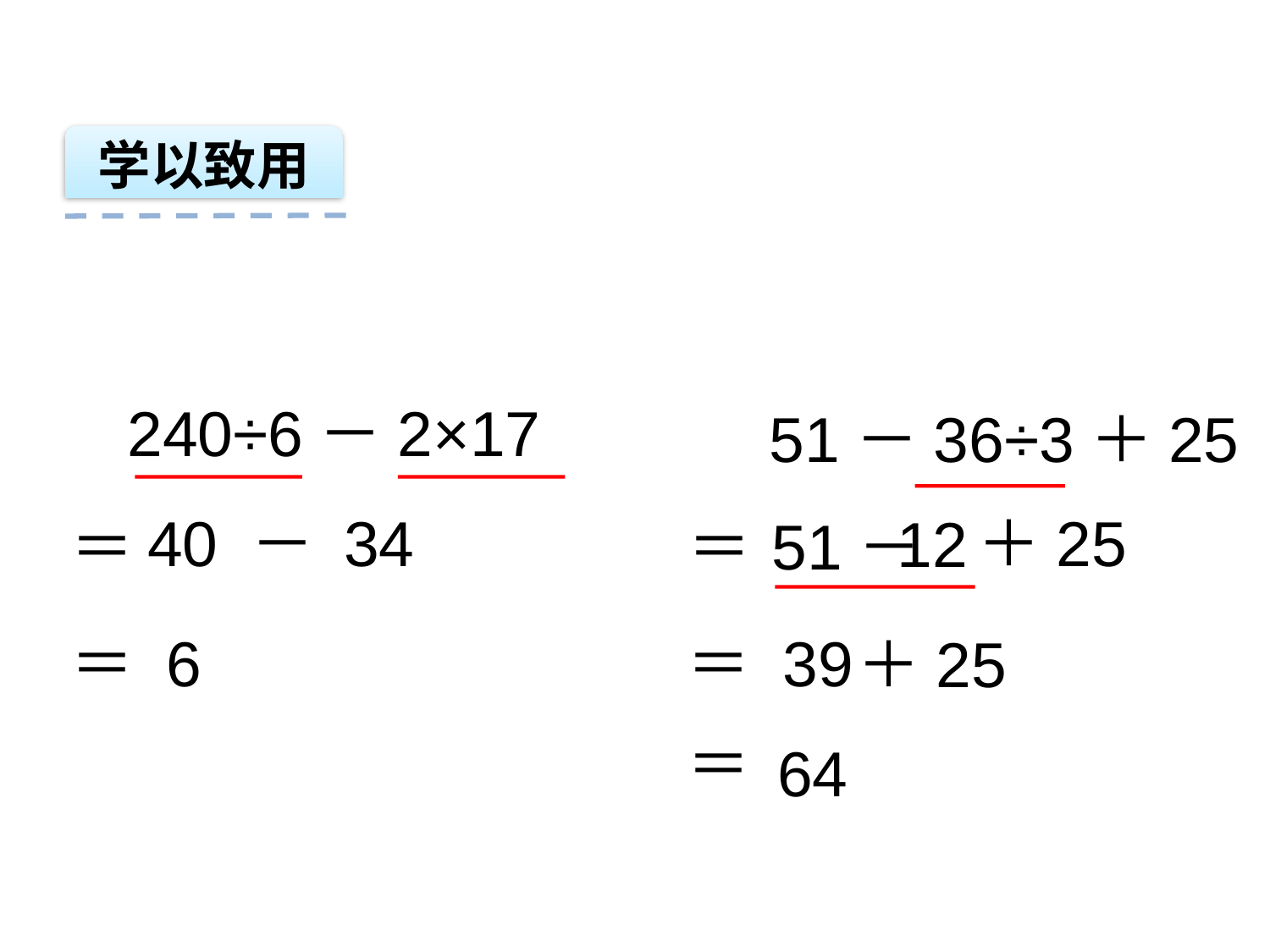

学以致用
240÷6－2×17
51－36÷3＋25

40 － 34
＋25
12
＝
＝
51－

＝
6
＝
39
＋25
＝
64